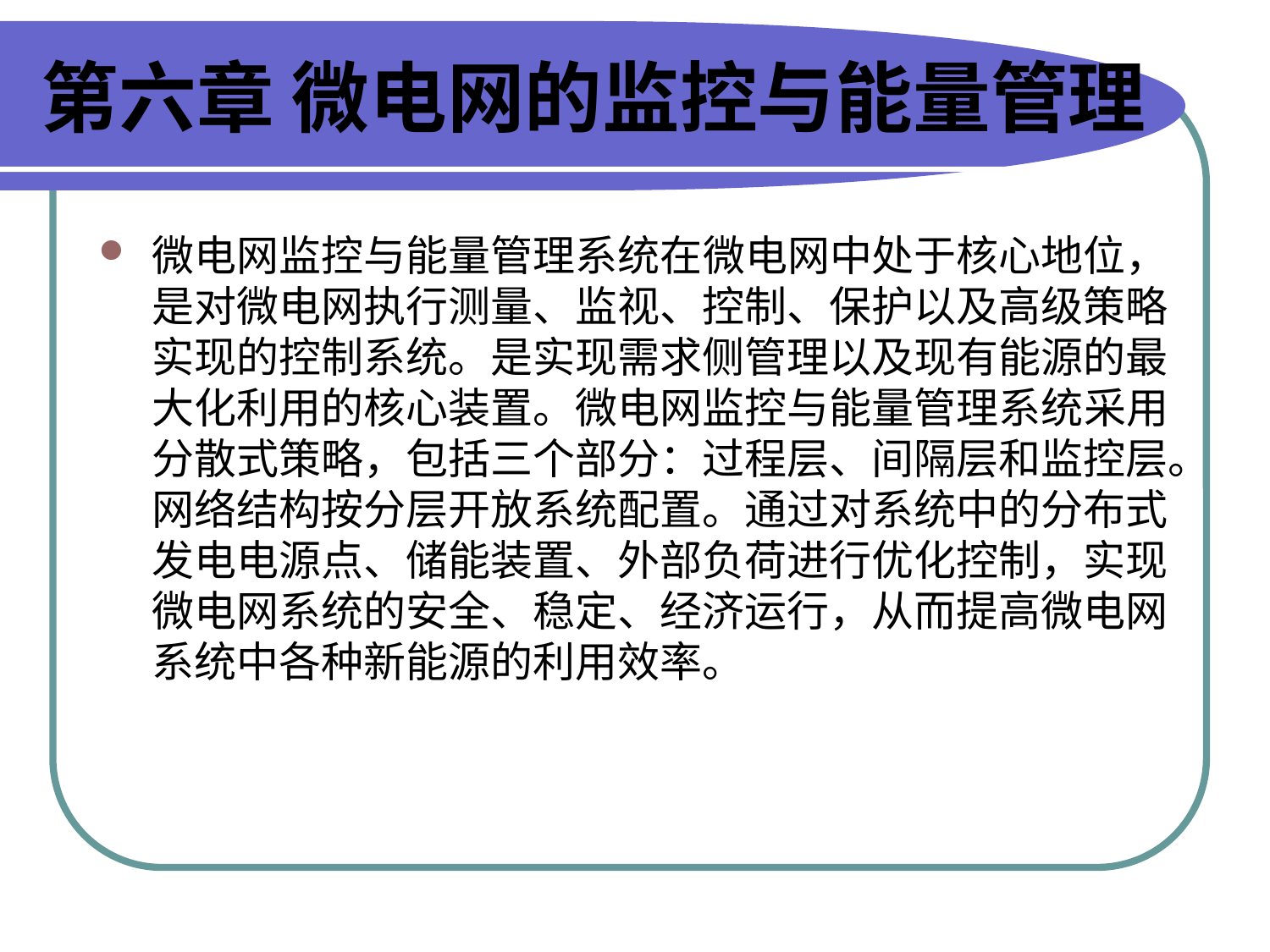

# 第六章 微电网的监控与能量管理
微电网监控与能量管理系统在微电网中处于核心地位，是对微电网执行测量、监视、控制、保护以及高级策略实现的控制系统。是实现需求侧管理以及现有能源的最大化利用的核心装置。微电网监控与能量管理系统采用分散式策略，包括三个部分：过程层、间隔层和监控层。网络结构按分层开放系统配置。通过对系统中的分布式发电电源点、储能装置、外部负荷进行优化控制，实现微电网系统的安全、稳定、经济运行，从而提高微电网系统中各种新能源的利用效率。

92